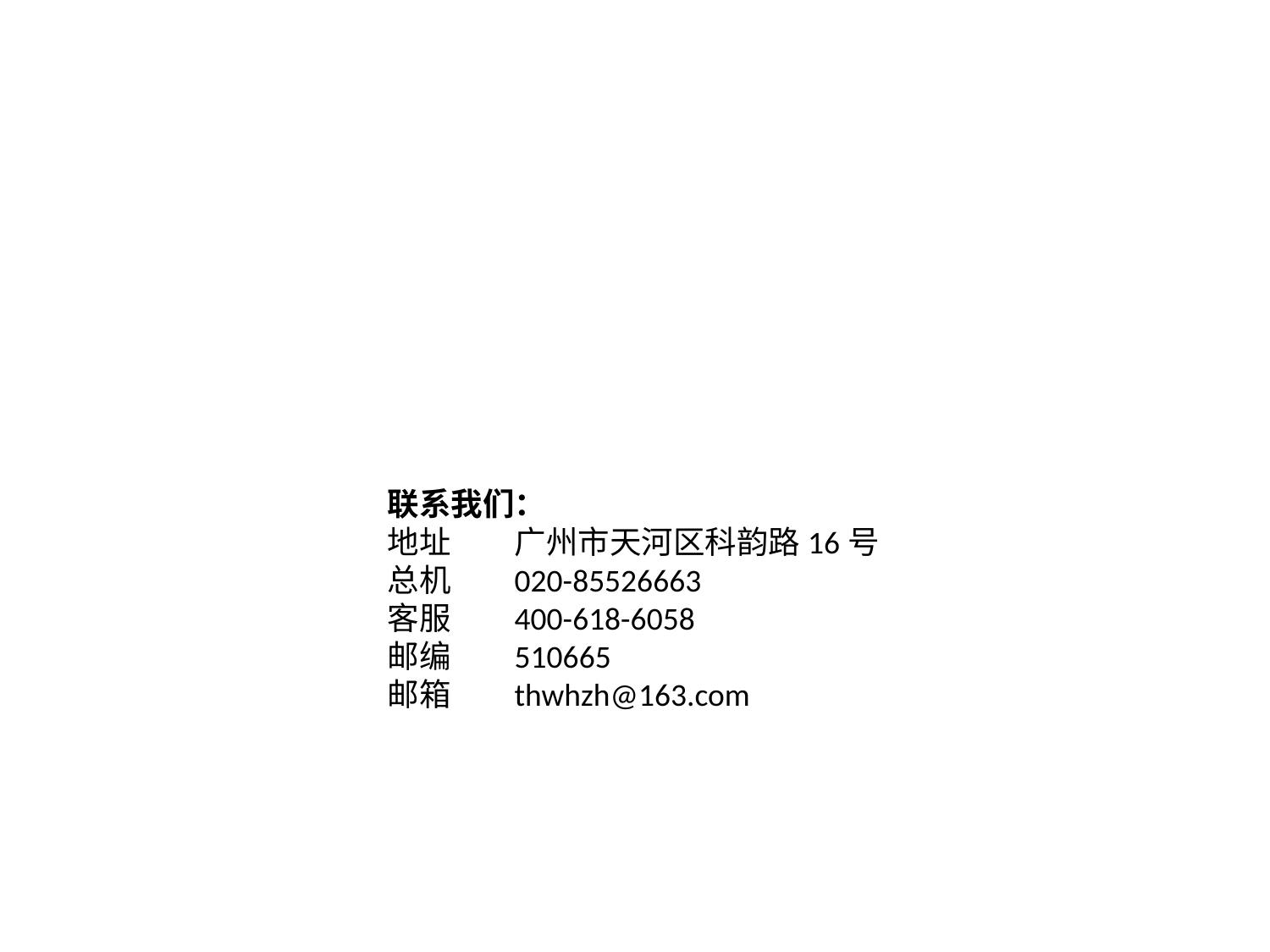

#
联系我们：
地址	广州市天河区科韵路16号
总机	020-85526663
客服	400-618-6058
邮编	510665
邮箱	thwhzh@163.com